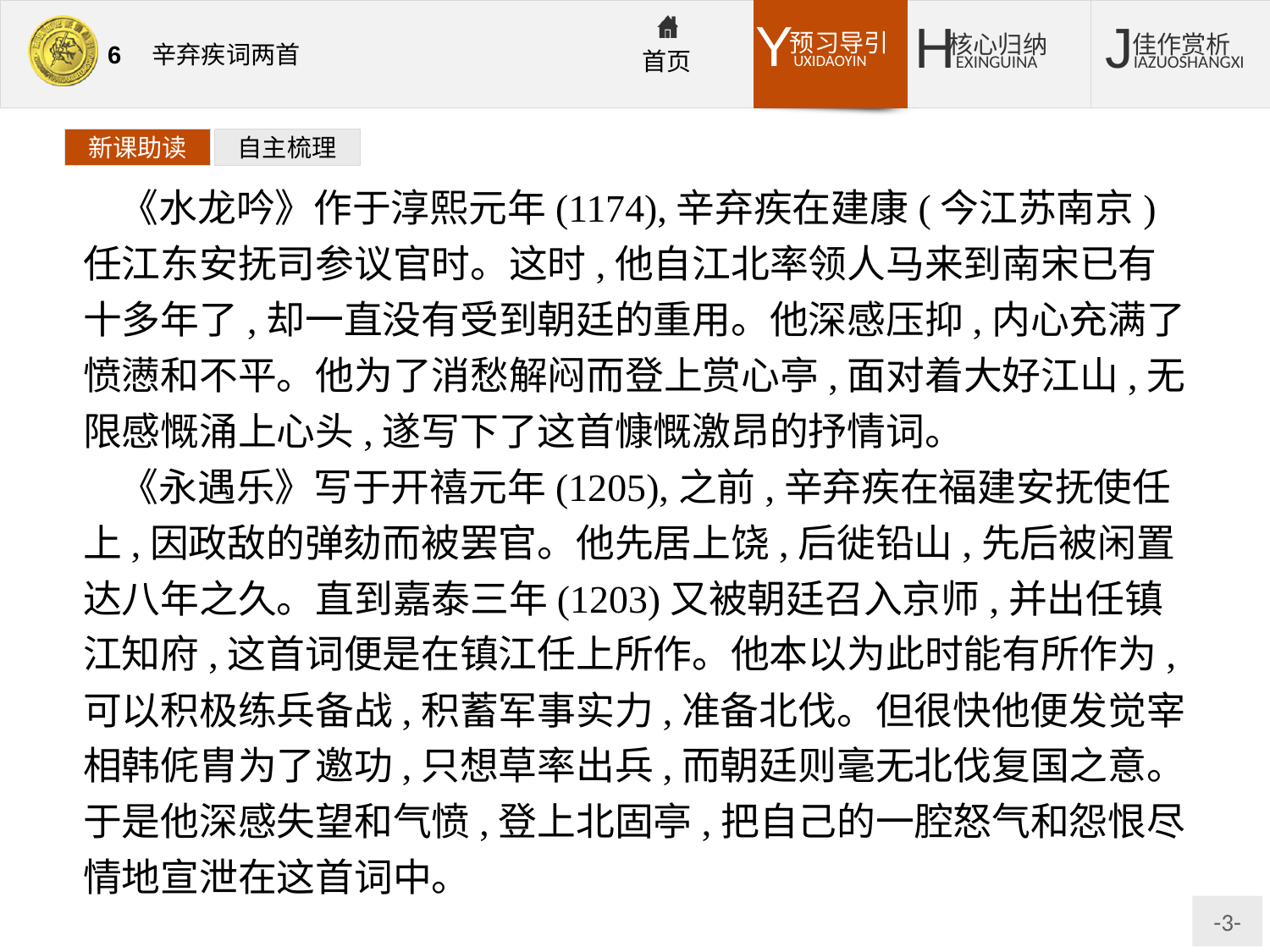

新课助读
自主梳理
《水龙吟》作于淳熙元年(1174),辛弃疾在建康(今江苏南京)任江东安抚司参议官时。这时,他自江北率领人马来到南宋已有十多年了,却一直没有受到朝廷的重用。他深感压抑,内心充满了愤懑和不平。他为了消愁解闷而登上赏心亭,面对着大好江山,无限感慨涌上心头,遂写下了这首慷慨激昂的抒情词。
《永遇乐》写于开禧元年(1205),之前,辛弃疾在福建安抚使任上,因政敌的弹劾而被罢官。他先居上饶,后徙铅山,先后被闲置达八年之久。直到嘉泰三年(1203)又被朝廷召入京师,并出任镇江知府,这首词便是在镇江任上所作。他本以为此时能有所作为,可以积极练兵备战,积蓄军事实力,准备北伐。但很快他便发觉宰相韩侂胄为了邀功,只想草率出兵,而朝廷则毫无北伐复国之意。于是他深感失望和气愤,登上北固亭,把自己的一腔怒气和怨恨尽情地宣泄在这首词中。